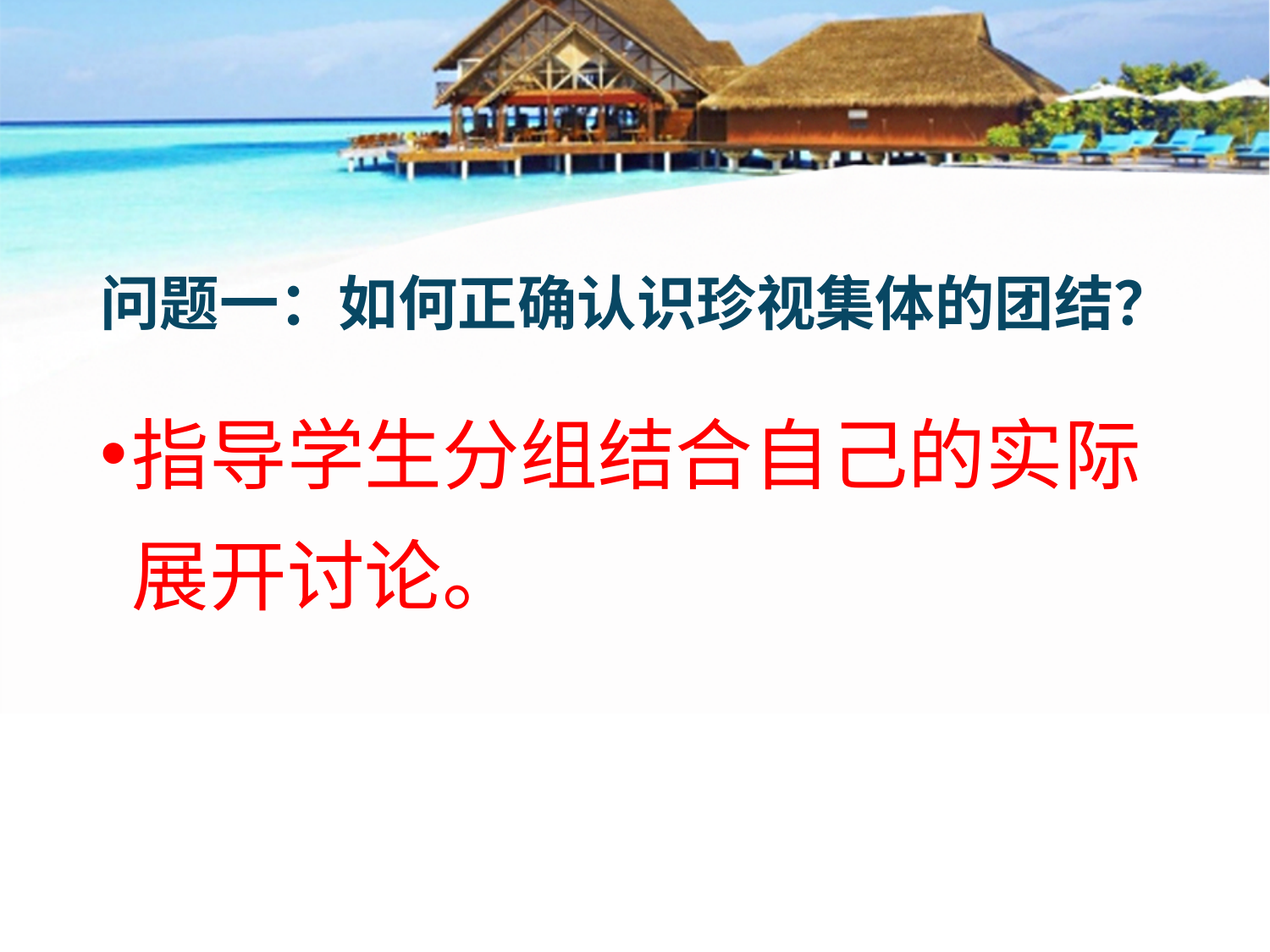

问题一：如何正确认识珍视集体的团结？
指导学生分组结合自己的实际展开讨论。